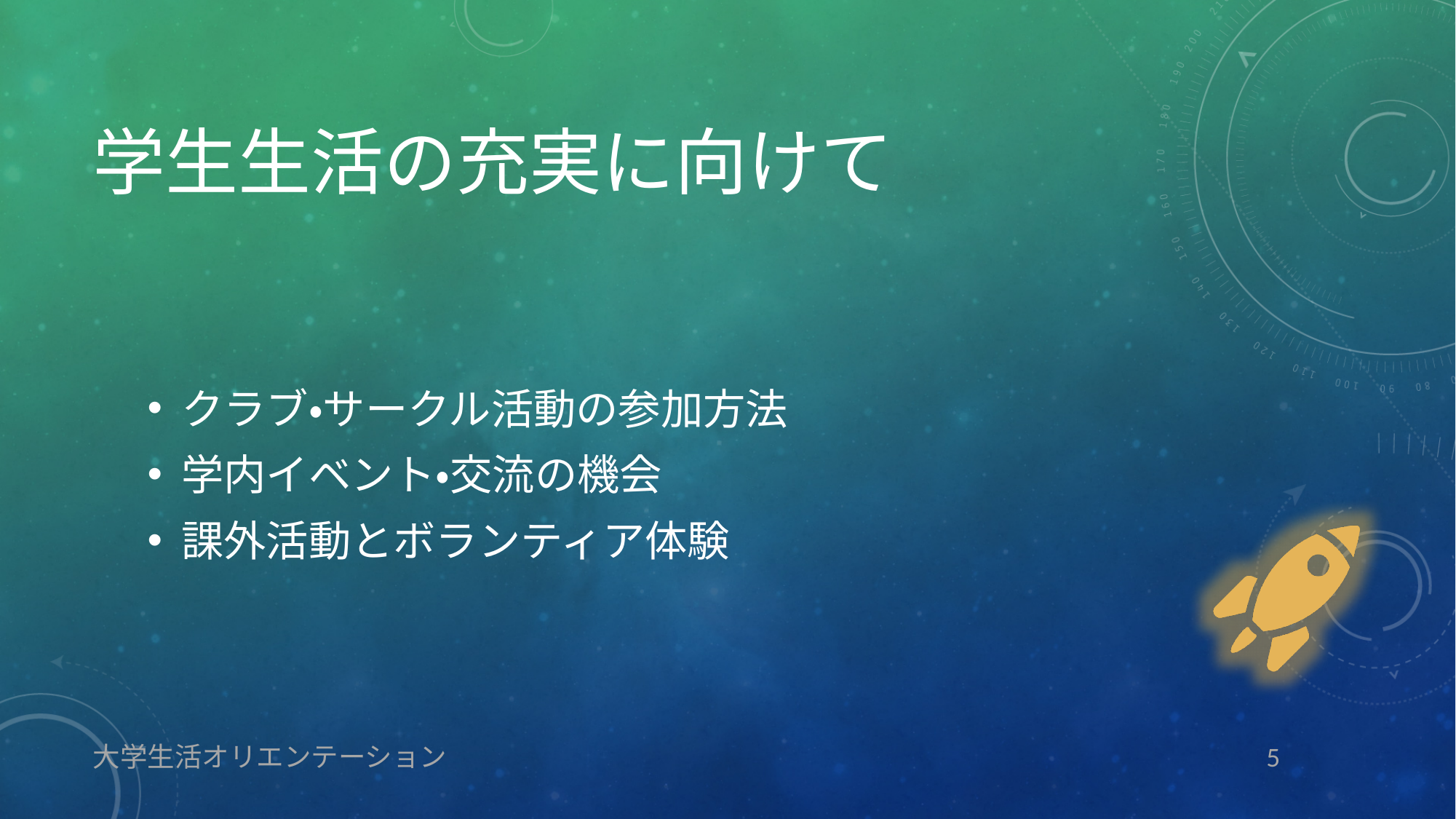

# 学生生活の充実に向けて
クラブ・サークル活動の参加方法
学内イベント・交流の機会
課外活動とボランティア体験
大学生活オリエンテーション
5